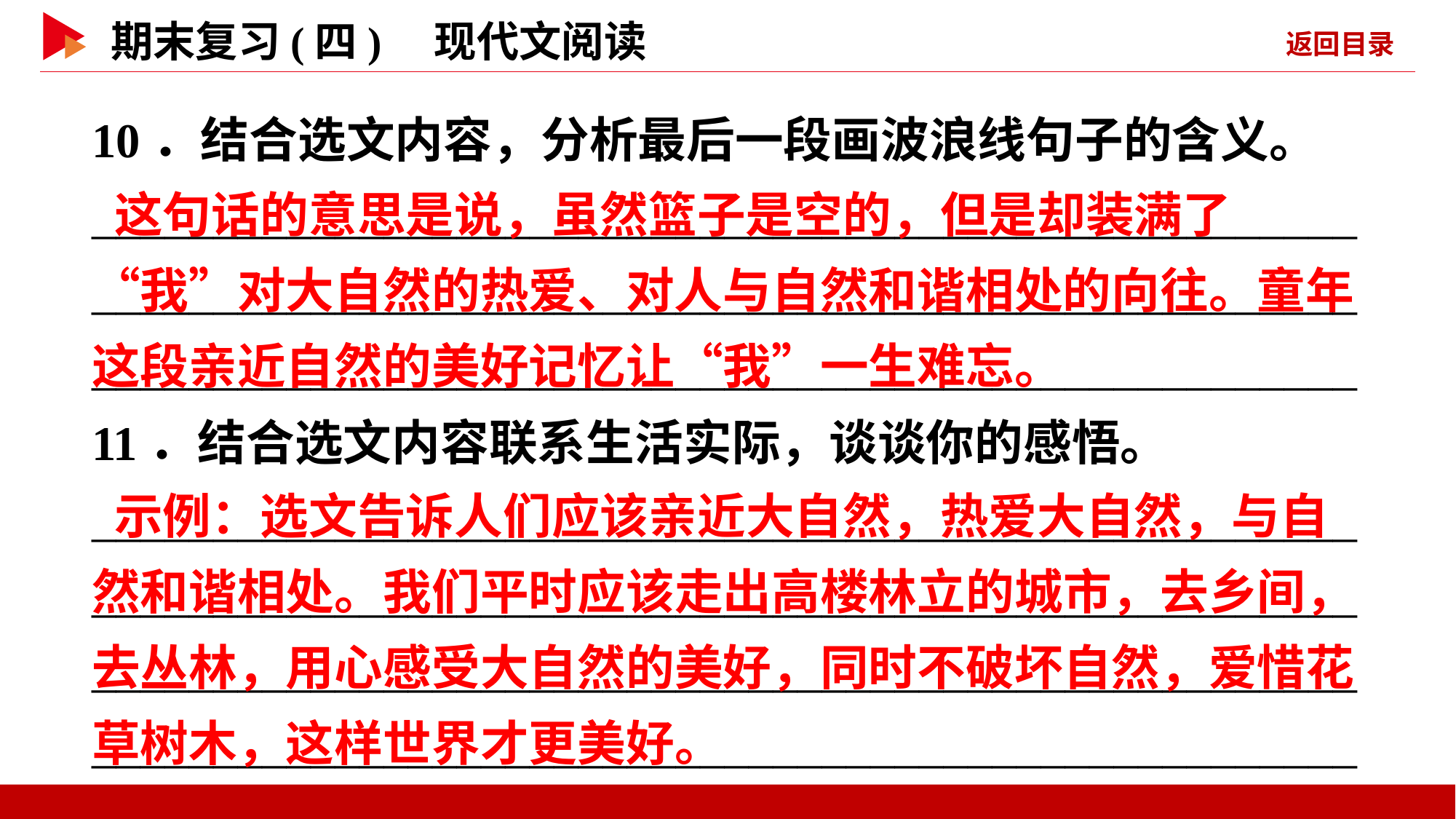

10．结合选文内容，分析最后一段画波浪线句子的含义。
____________________________________________________________________________________________________________________________________________________________
11．结合选文内容联系生活实际，谈谈你的感悟。
________________________________________________________________________________________________________________________________________________________________________________________________________________
 这句话的意思是说，虽然篮子是空的，但是却装满了“我”对大自然的热爱、对人与自然和谐相处的向往。童年这段亲近自然的美好记忆让“我”一生难忘。
 示例：选文告诉人们应该亲近大自然，热爱大自然，与自然和谐相处。我们平时应该走出高楼林立的城市，去乡间，去丛林，用心感受大自然的美好，同时不破坏自然，爱惜花草树木，这样世界才更美好。